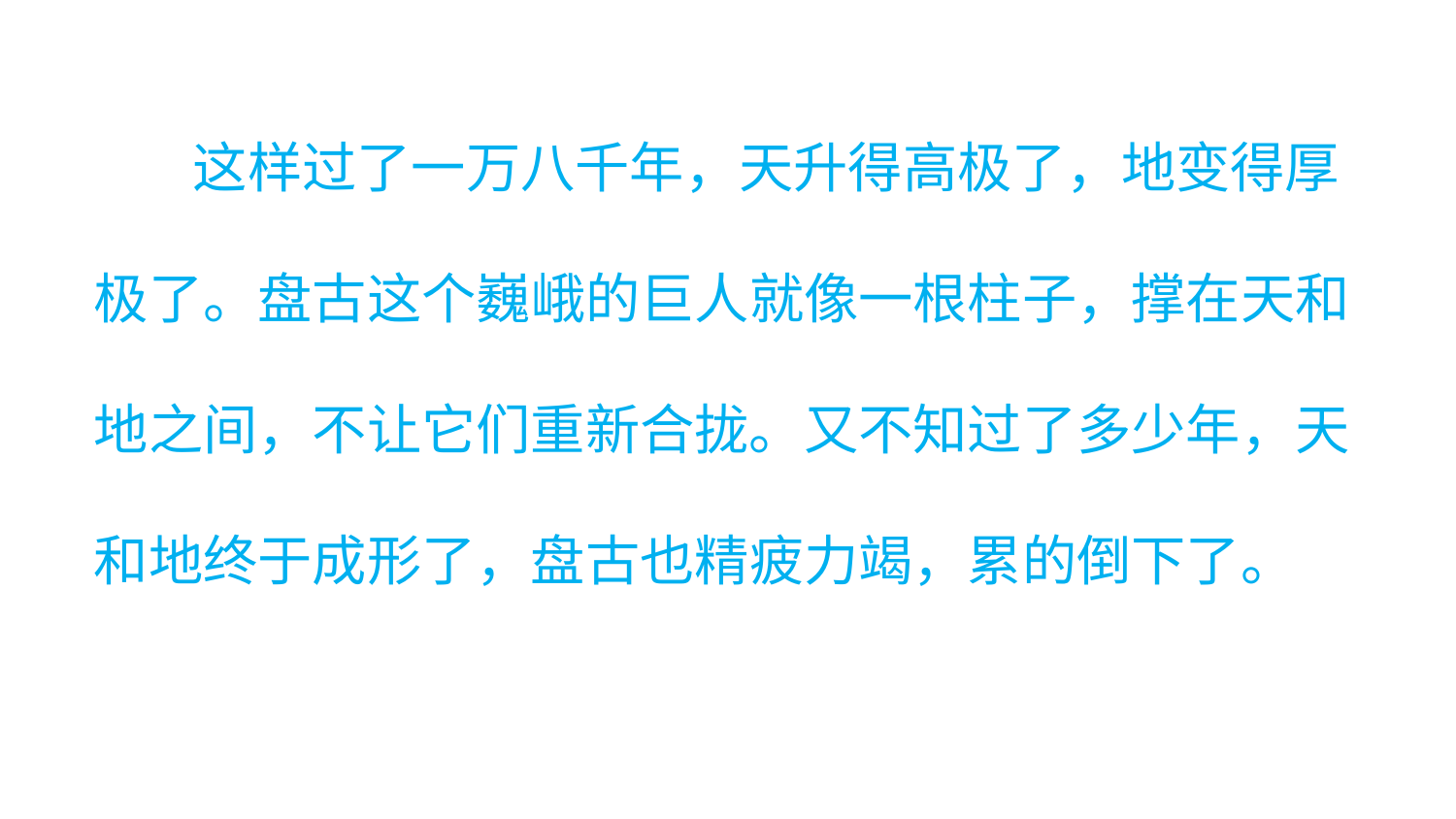

这样过了一万八千年，天升得高极了，地变得厚极了。盘古这个巍峨的巨人就像一根柱子，撑在天和地之间，不让它们重新合拢。又不知过了多少年，天和地终于成形了，盘古也精疲力竭，累的倒下了。